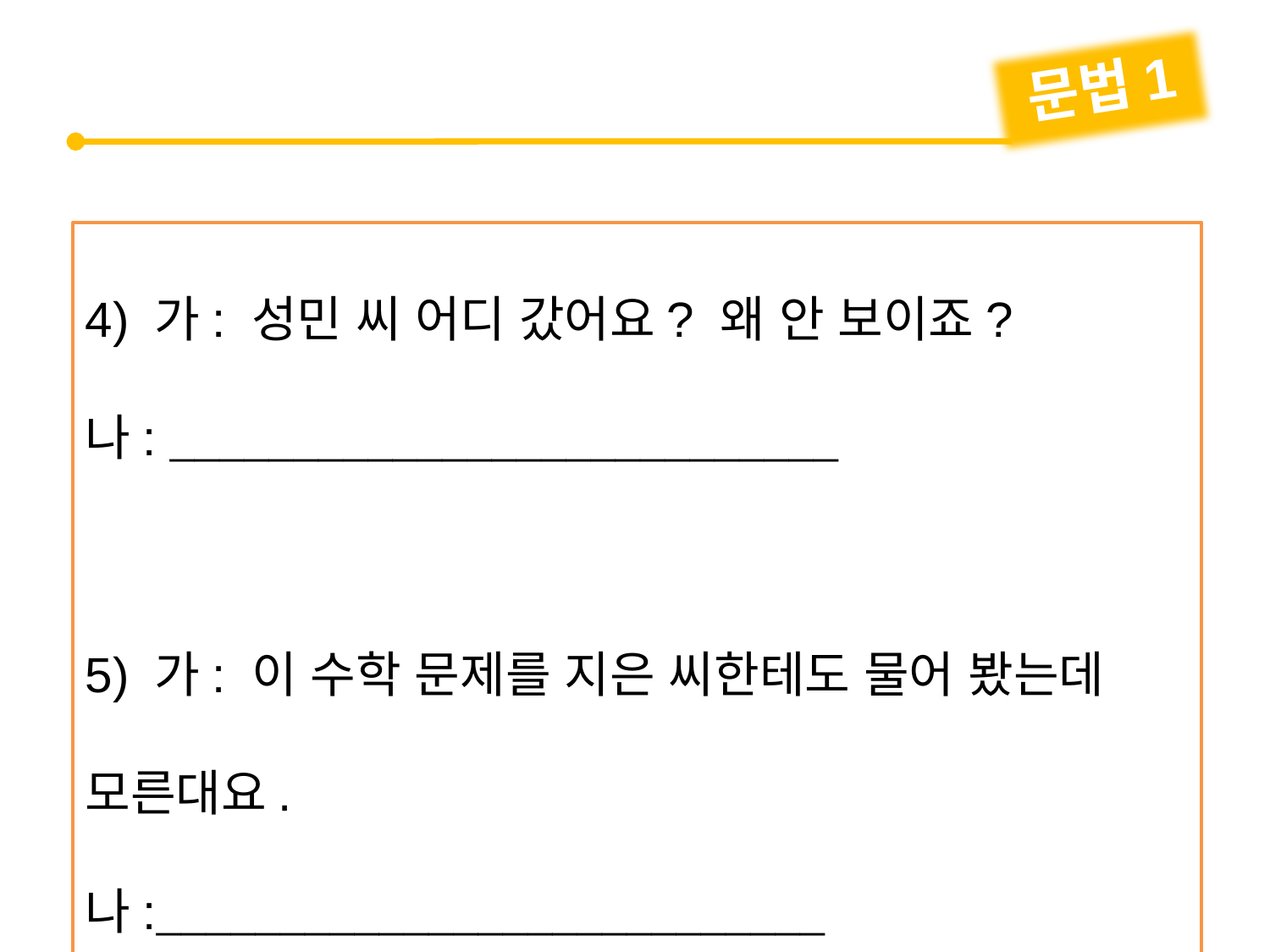

문법1

4) 가: 성민 씨 어디 갔어요? 왜 안 보이죠?
나: ___________________________
5) 가: 이 수학 문제를 지은 씨한테도 물어 봤는데 모른대요.
나:___________________________